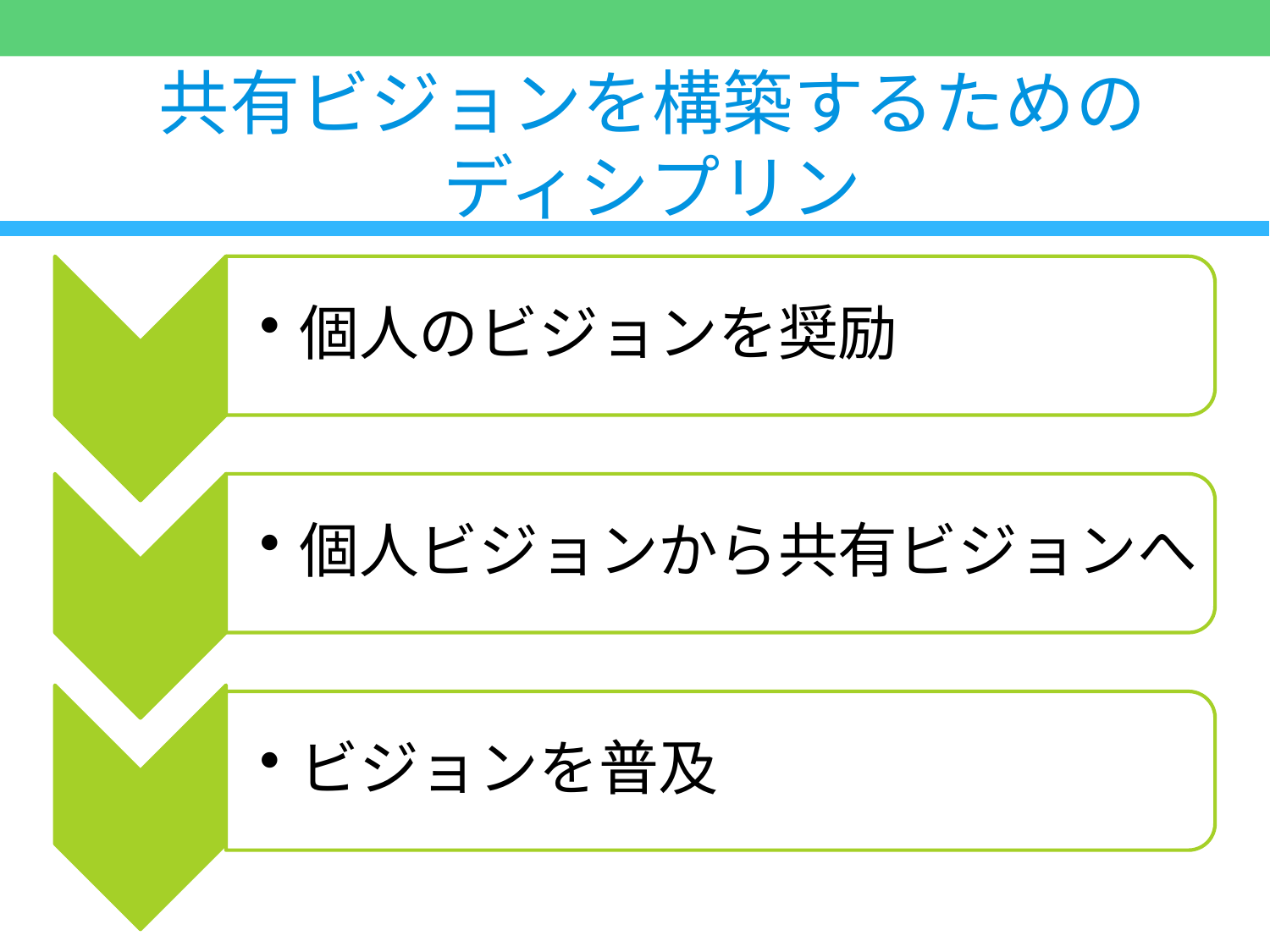

# 共有ビジョンを構築するための ディシプリン

個人のビジョンを奨励

個人ビジョンから共有ビジョンへ

ビジョンを普及